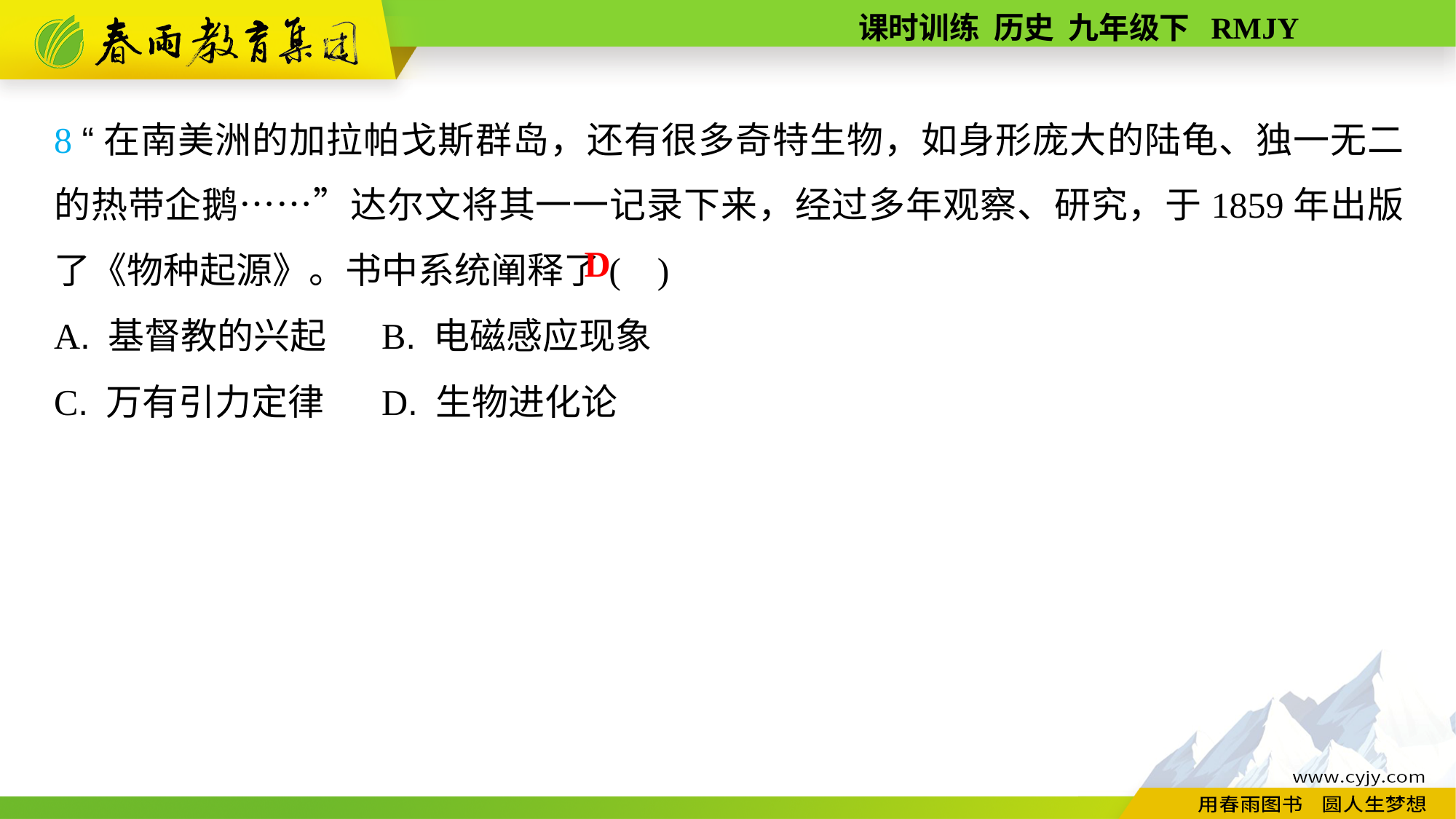

8 “在南美洲的加拉帕戈斯群岛，还有很多奇特生物，如身形庞大的陆龟、独一无二的热带企鹅……”达尔文将其一一记录下来，经过多年观察、研究，于1859年出版了《物种起源》。书中系统阐释了(    )
A. 基督教的兴起	B. 电磁感应现象
C. 万有引力定律	D. 生物进化论
D